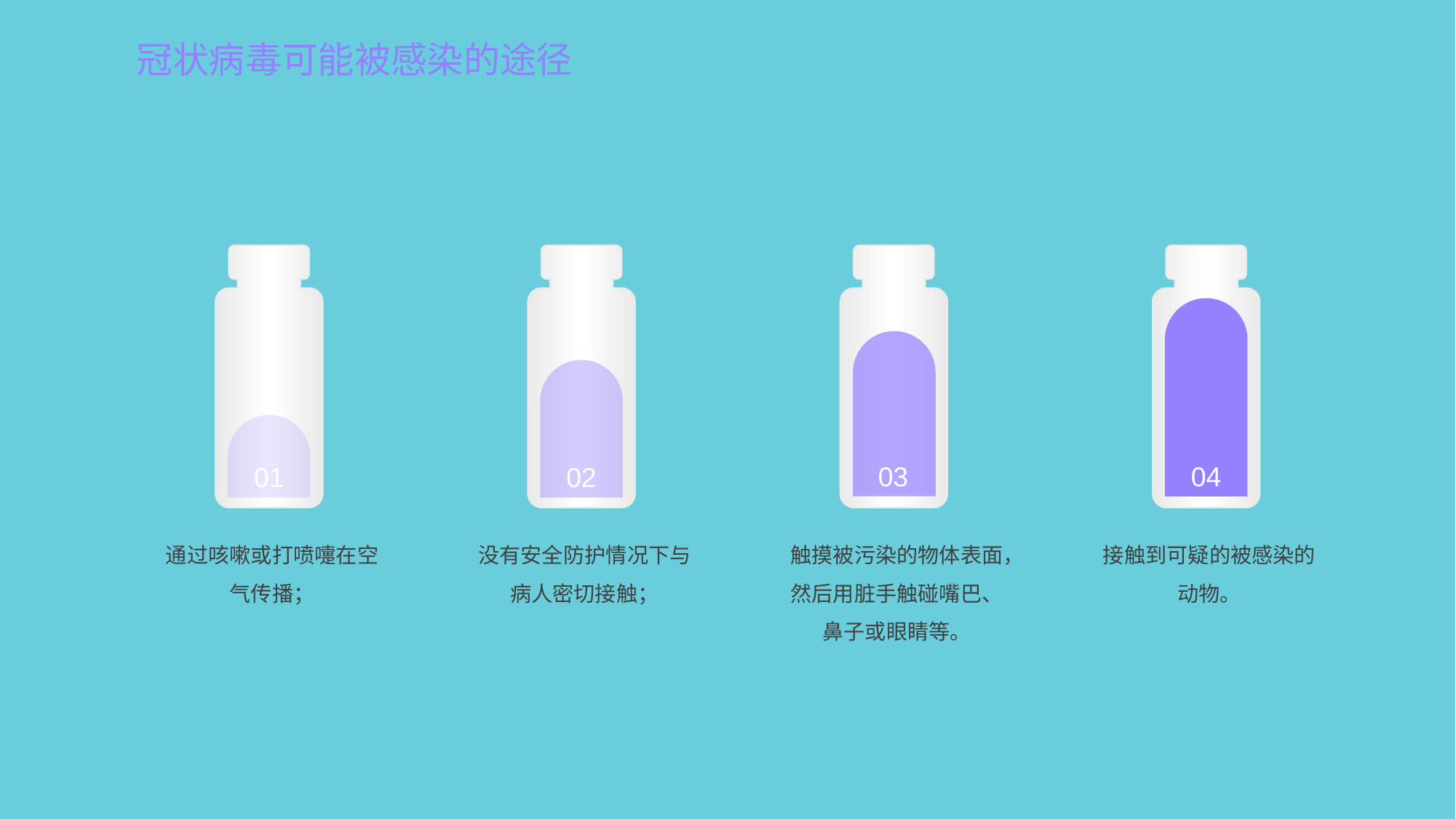

冠状病毒可能被感染的途径

04

03

02

01
通过咳嗽或打喷嚏在空气传播；
没有安全防护情况下与病人密切接触；
触摸被污染的物体表面，然后用脏手触碰嘴巴、鼻子或眼睛等。
接触到可疑的被感染的动物。